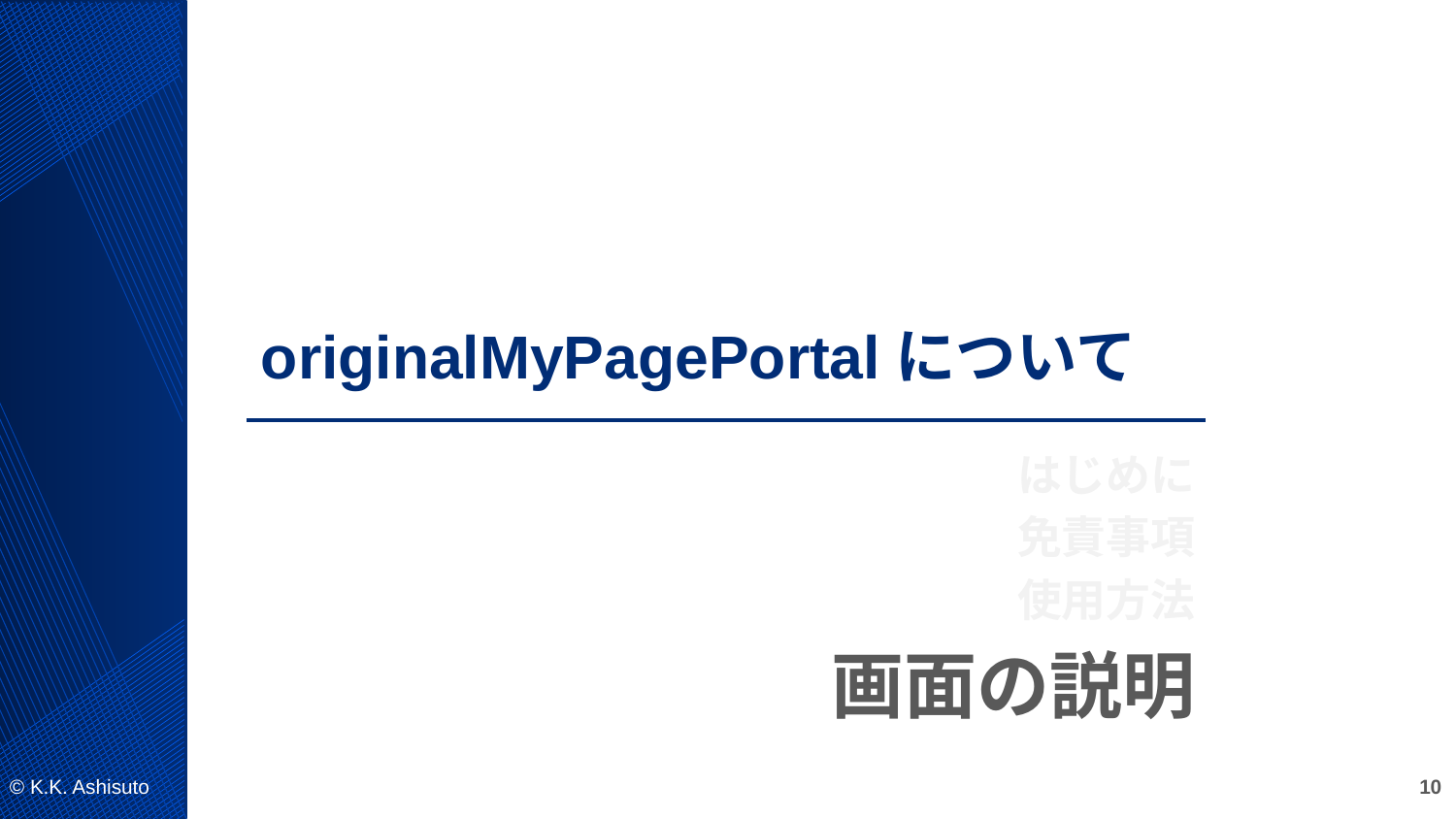

# originalMyPagePortalについて
はじめに
免責事項
使用方法
画面の説明
10
© K.K. Ashisuto